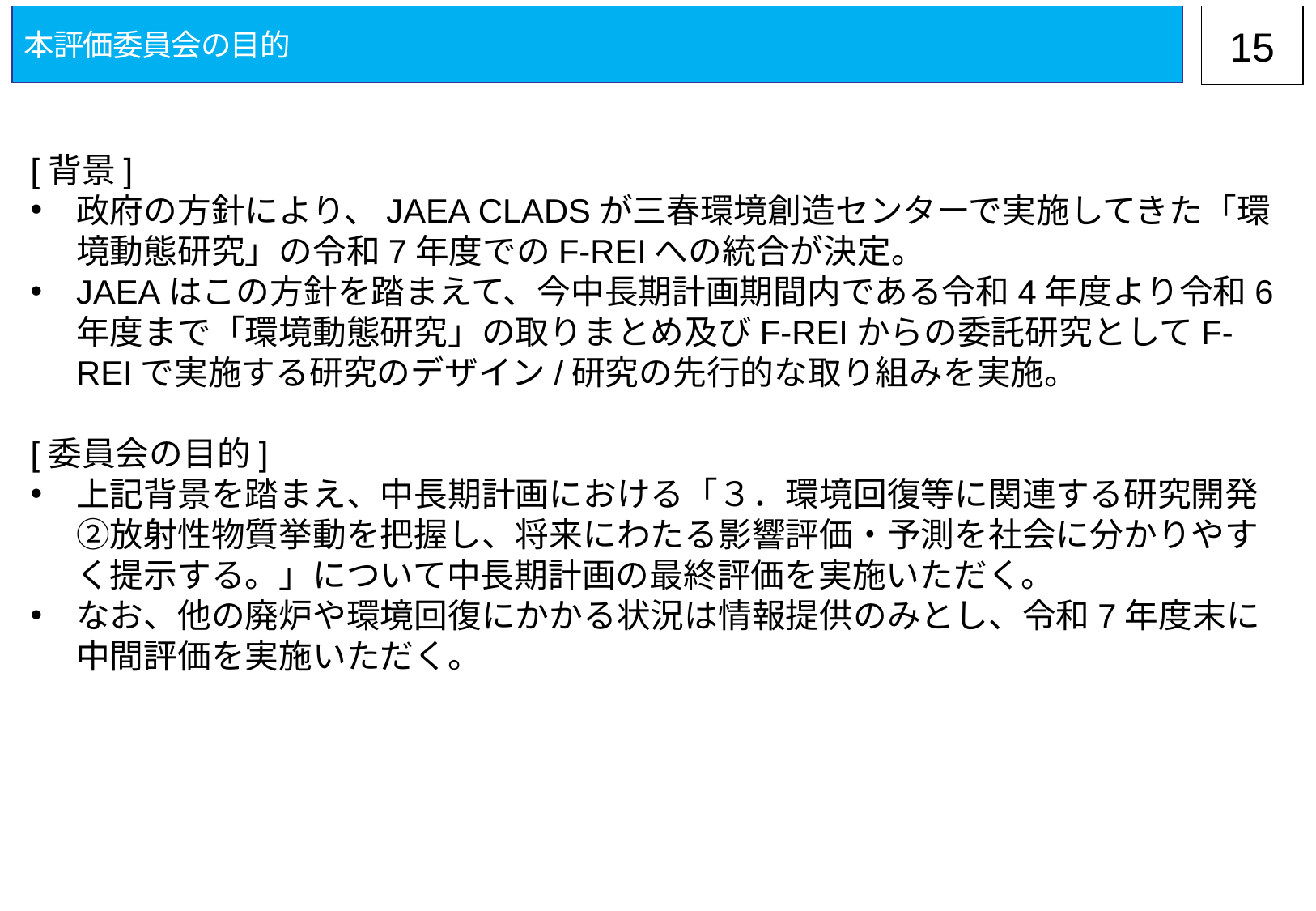

本評価委員会の目的
15
[背景]
政府の方針により、JAEA CLADSが三春環境創造センターで実施してきた「環境動態研究」の令和7年度でのF-REIへの統合が決定。
JAEAはこの方針を踏まえて、今中長期計画期間内である令和4年度より令和6年度まで「環境動態研究」の取りまとめ及びF-REIからの委託研究としてF-REIで実施する研究のデザイン/研究の先行的な取り組みを実施。

[委員会の目的]
上記背景を踏まえ、中長期計画における「３．環境回復等に関連する研究開発②放射性物質挙動を把握し、将来にわたる影響評価・予測を社会に分かりやすく提示する。」について中長期計画の最終評価を実施いただく。
なお、他の廃炉や環境回復にかかる状況は情報提供のみとし、令和7年度末に中間評価を実施いただく。